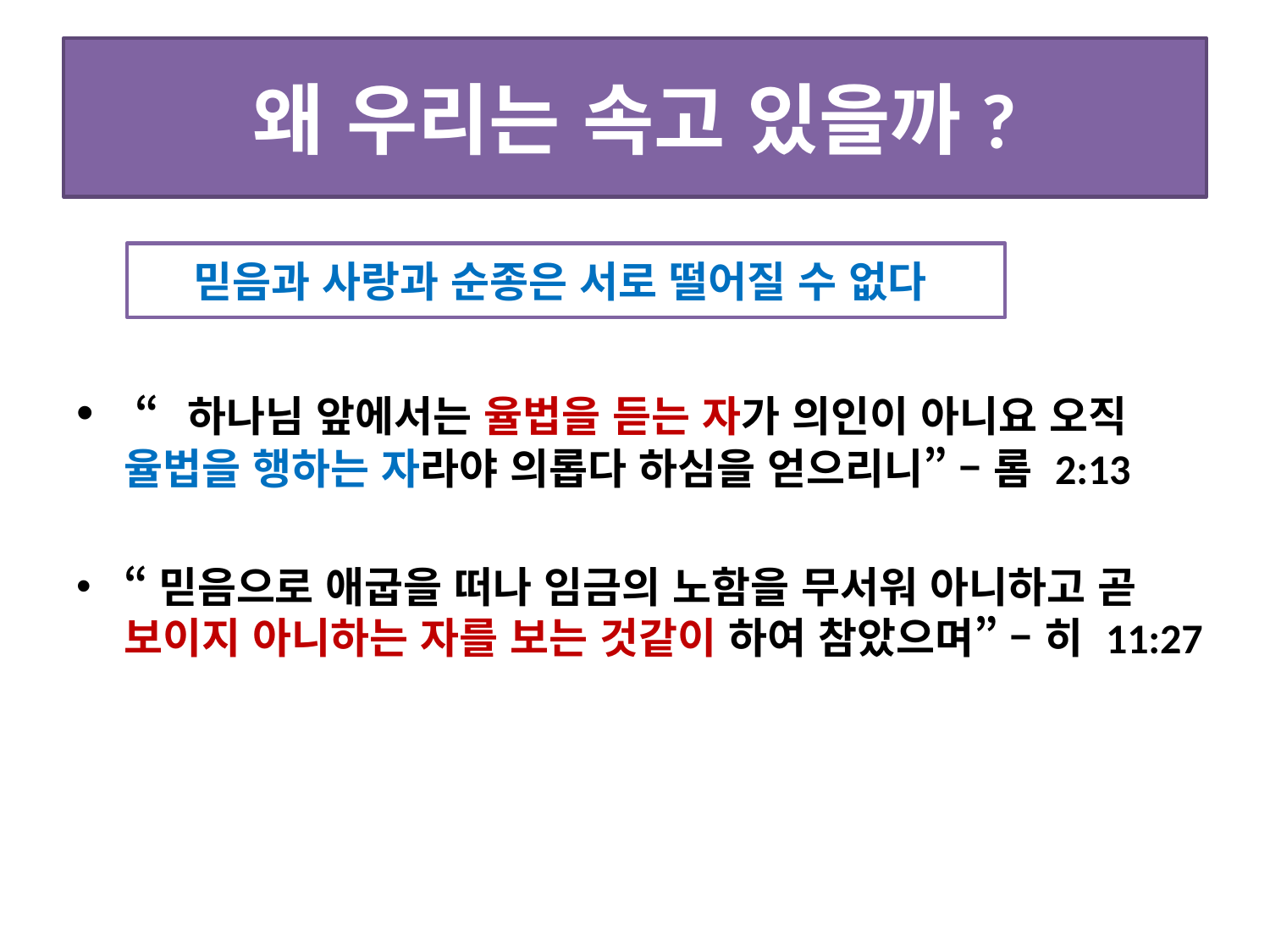

# 왜 우리는 속고 있을까?

 “하나님 앞에서는 율법을 듣는 자가 의인이 아니요 오직 율법을 행하는 자라야 의롭다 하심을 얻으리니” – 롬 2:13

“믿음으로 애굽을 떠나 임금의 노함을 무서워 아니하고 곧 보이지 아니하는 자를 보는 것같이 하여 참았으며” – 히 11:27
믿음과 사랑과 순종은 서로 떨어질 수 없다